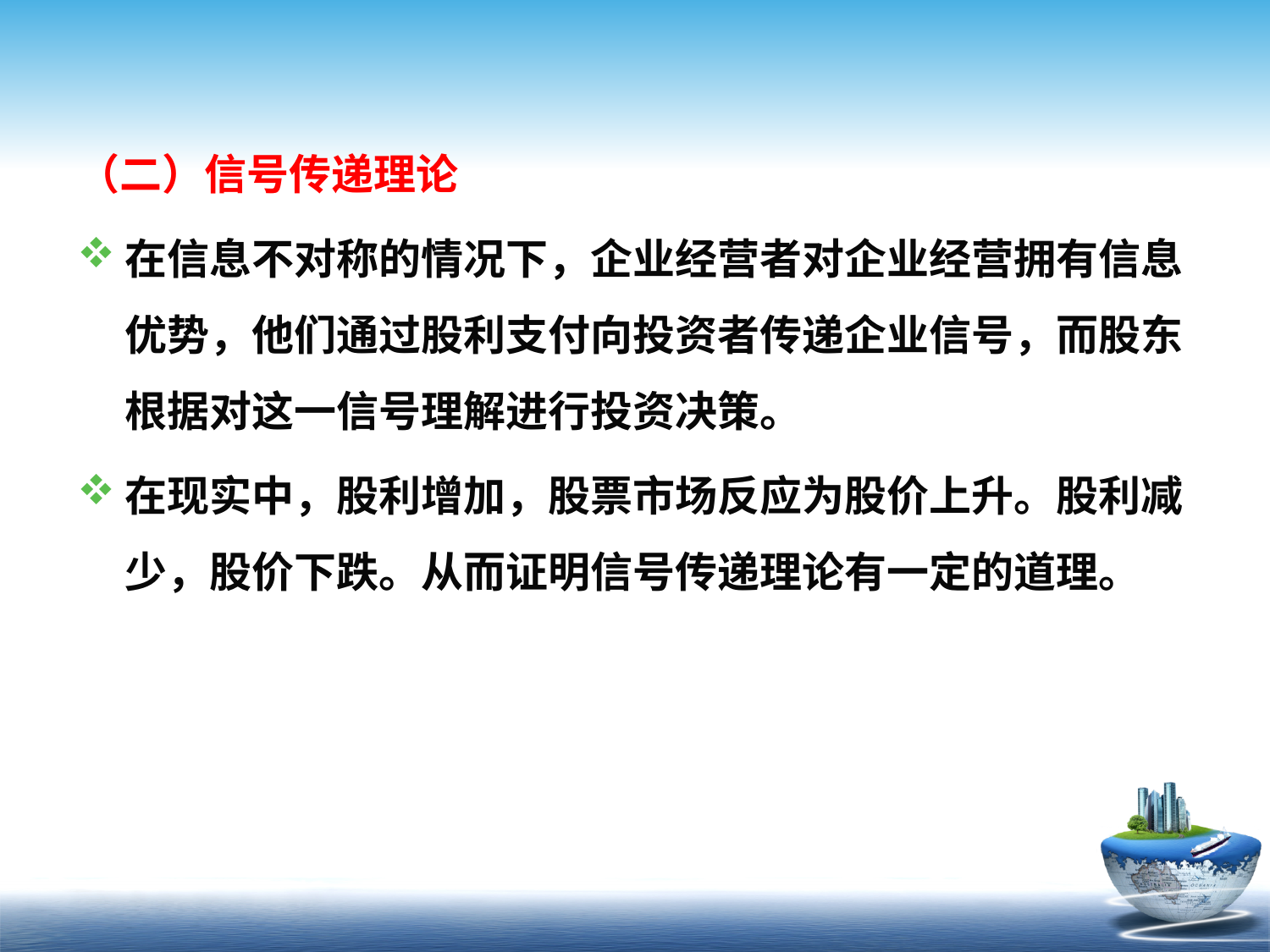

（二）信号传递理论
在信息不对称的情况下，企业经营者对企业经营拥有信息优势，他们通过股利支付向投资者传递企业信号，而股东根据对这一信号理解进行投资决策。
在现实中，股利增加，股票市场反应为股价上升。股利减少，股价下跌。从而证明信号传递理论有一定的道理。